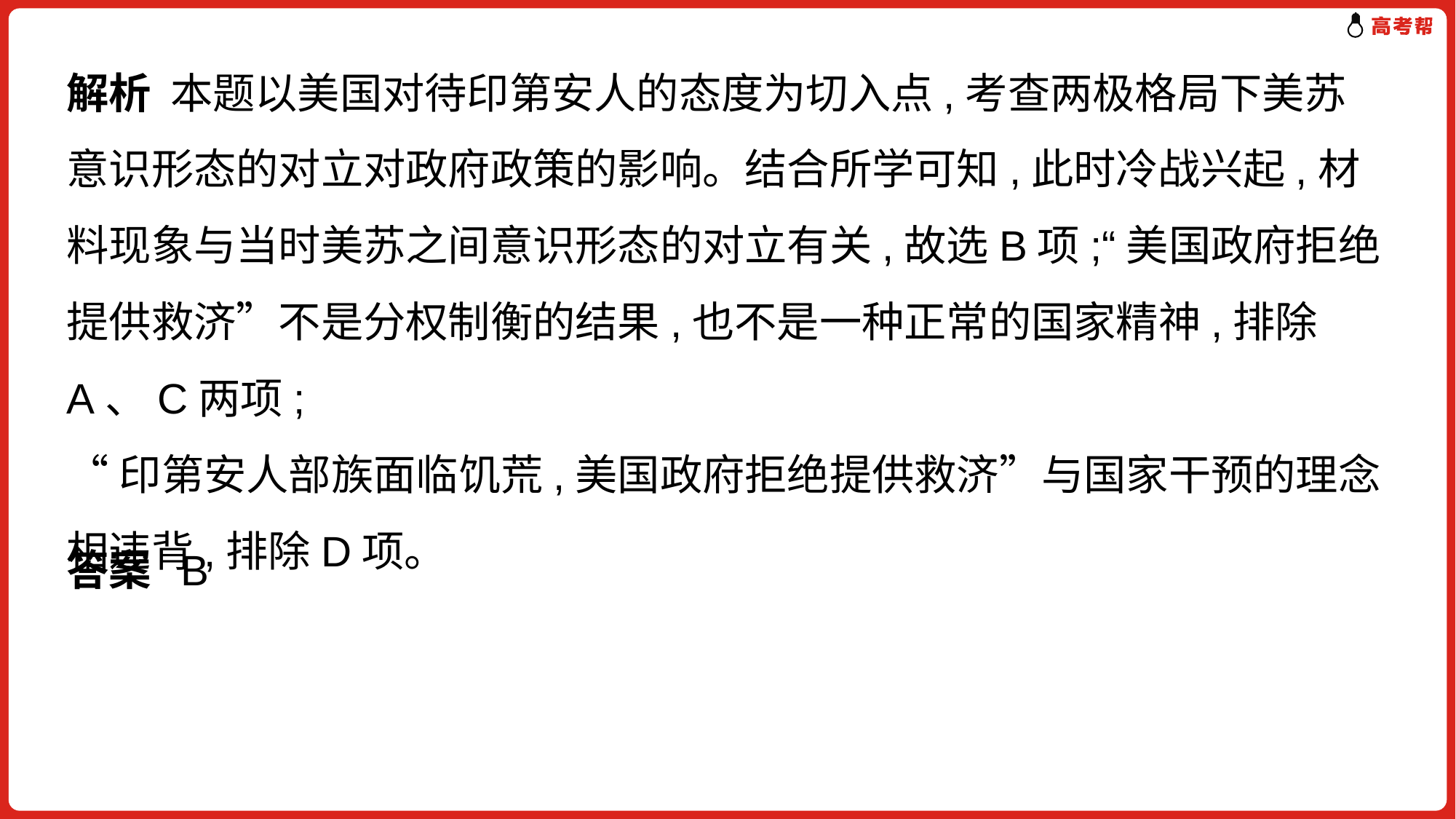

解析  本题以美国对待印第安人的态度为切入点,考查两极格局下美苏意识形态的对立对政府政策的影响。结合所学可知,此时冷战兴起,材料现象与当时美苏之间意识形态的对立有关,故选B项;“美国政府拒绝提供救济”不是分权制衡的结果,也不是一种正常的国家精神,排除A、C两项;
“印第安人部族面临饥荒,美国政府拒绝提供救济”与国家干预的理念相违背,排除D项。
答案  B